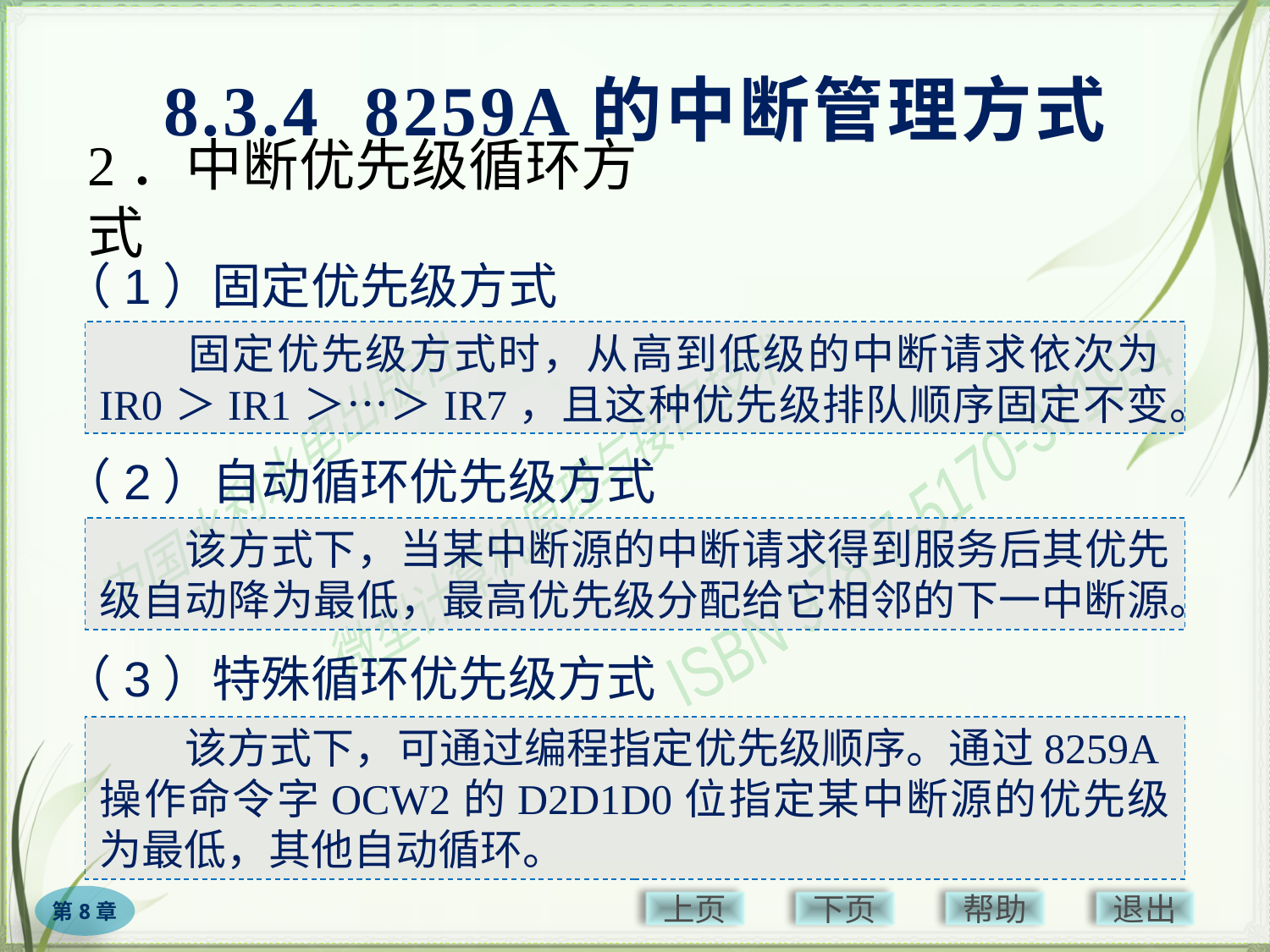

8.3.4  8259A的中断管理方式
# 2．中断优先级循环方式
（1）固定优先级方式
　　固定优先级方式时，从高到低级的中断请求依次为IR0＞IR1＞…＞IR7，且这种优先级排队顺序固定不变。
（2）自动循环优先级方式
　　该方式下，当某中断源的中断请求得到服务后其优先级自动降为最低，最高优先级分配给它相邻的下一中断源。
（3）特殊循环优先级方式
　　该方式下，可通过编程指定优先级顺序。通过8259A操作命令字OCW2的D2D1D0位指定某中断源的优先级为最低，其他自动循环。